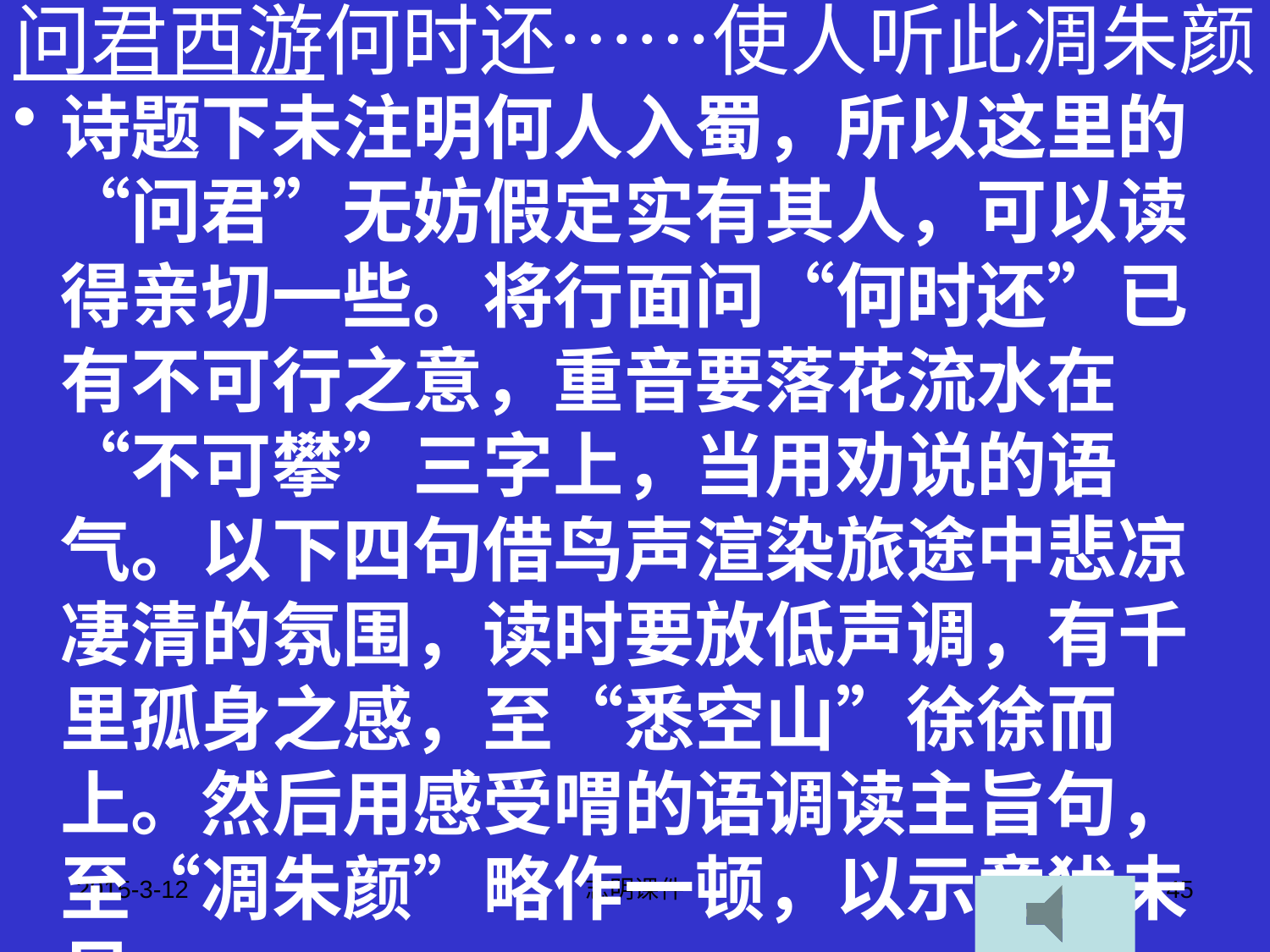

# 问君西游何时还……使人听此凋朱颜
诗题下未注明何人入蜀，所以这里的“问君”无妨假定实有其人，可以读得亲切一些。将行面问“何时还”已有不可行之意，重音要落花流水在“不可攀”三字上，当用劝说的语气。以下四句借鸟声渲染旅途中悲凉凄清的氛围，读时要放低声调，有千里孤身之感，至“悉空山”徐徐而上。然后用感受喟的语调读主旨句，至“凋朱颜”略作一顿，以示意犹未尽。
2015-3-12
志明课件
45